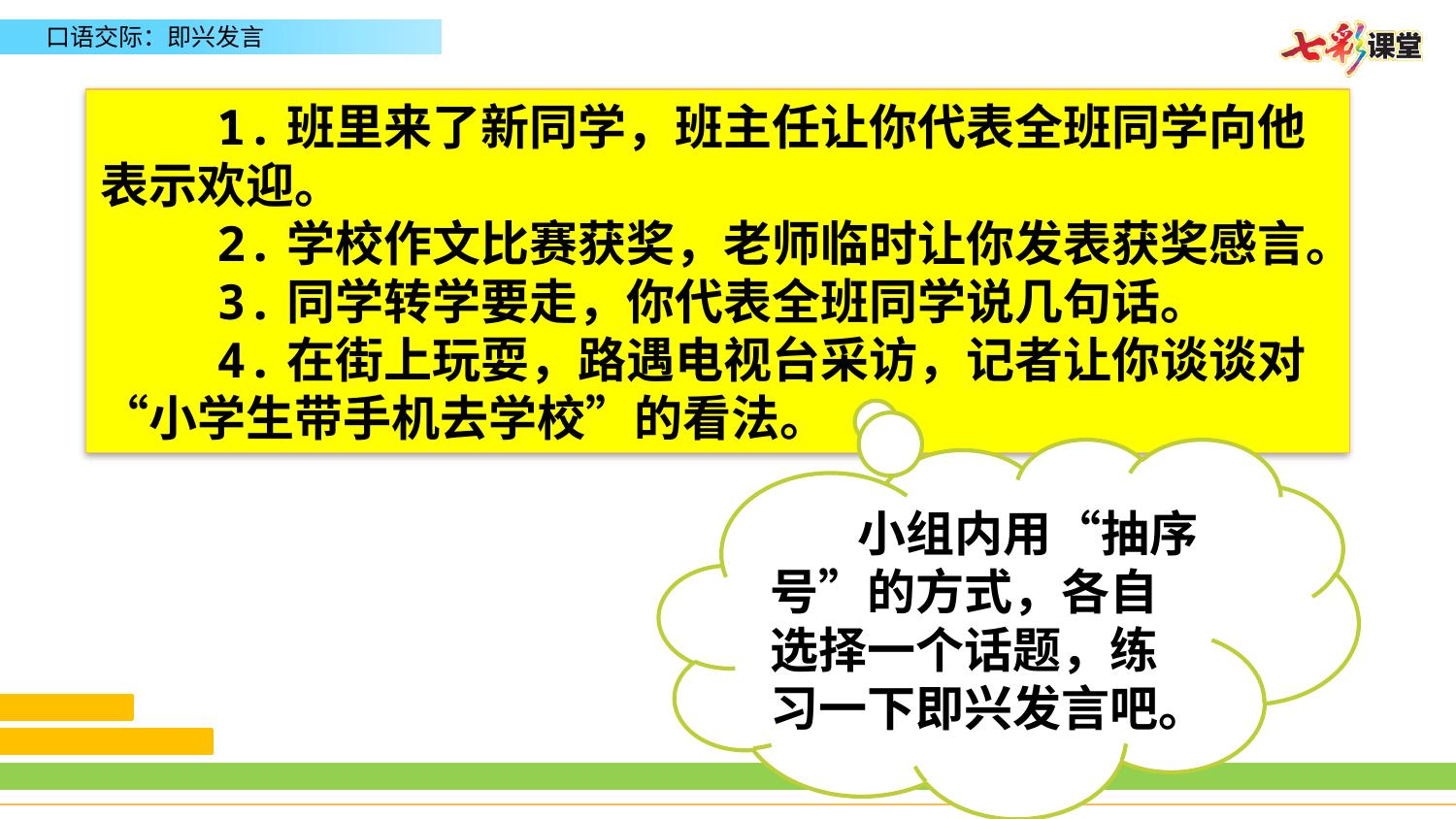

1.班里来了新同学，班主任让你代表全班同学向他表示欢迎。
    2.学校作文比赛获奖，老师临时让你发表获奖感言。
    3.同学转学要走，你代表全班同学说几句话。
    4.在街上玩耍，路遇电视台采访，记者让你谈谈对“小学生带手机去学校”的看法。
       小组内用“抽序号”的方式，各自选择一个话题，练习一下即兴发言吧。